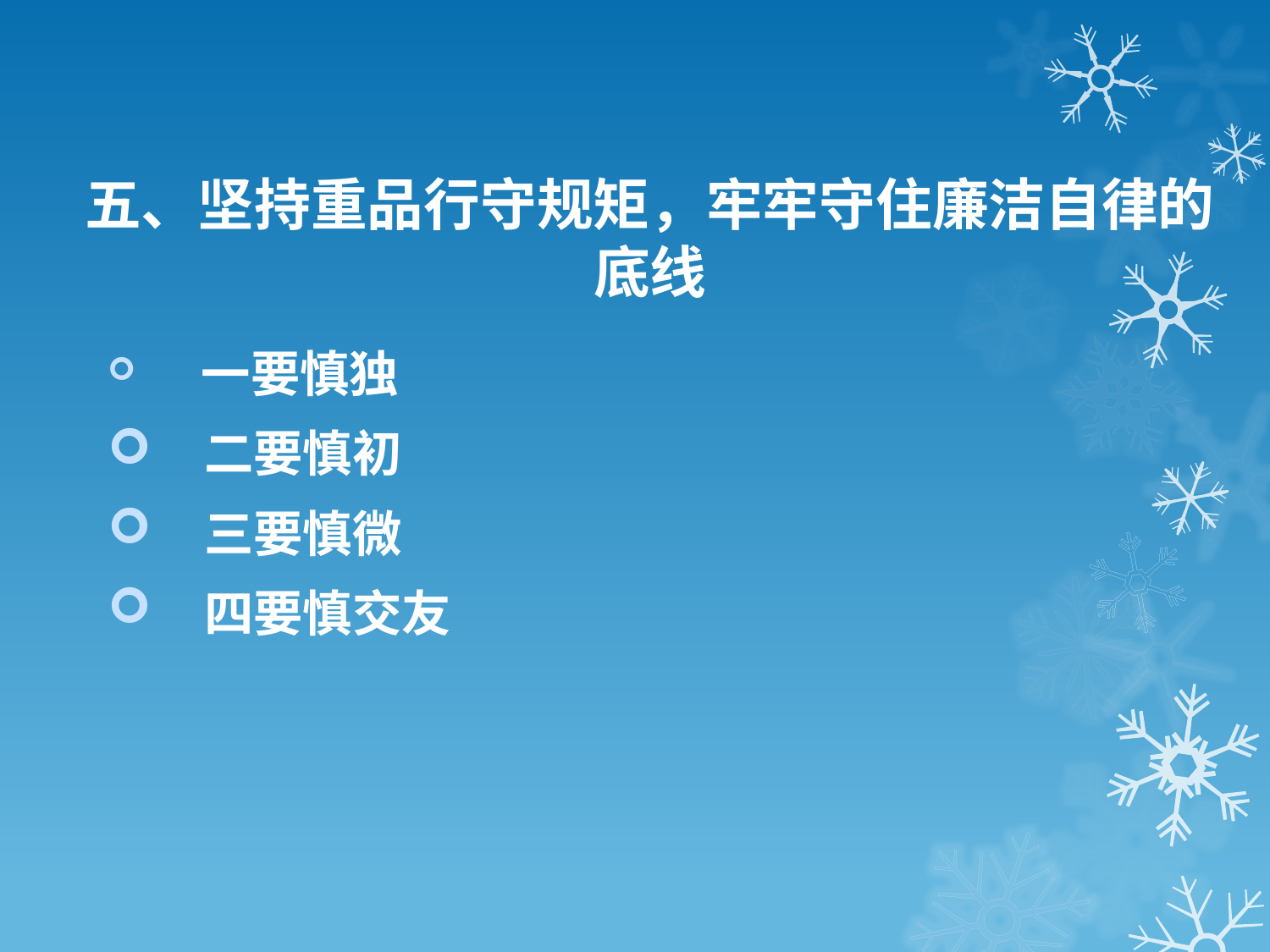

# 五、坚持重品行守规矩，牢牢守住廉洁自律的底线
　  一要慎独
　二要慎初
　三要慎微
　四要慎交友